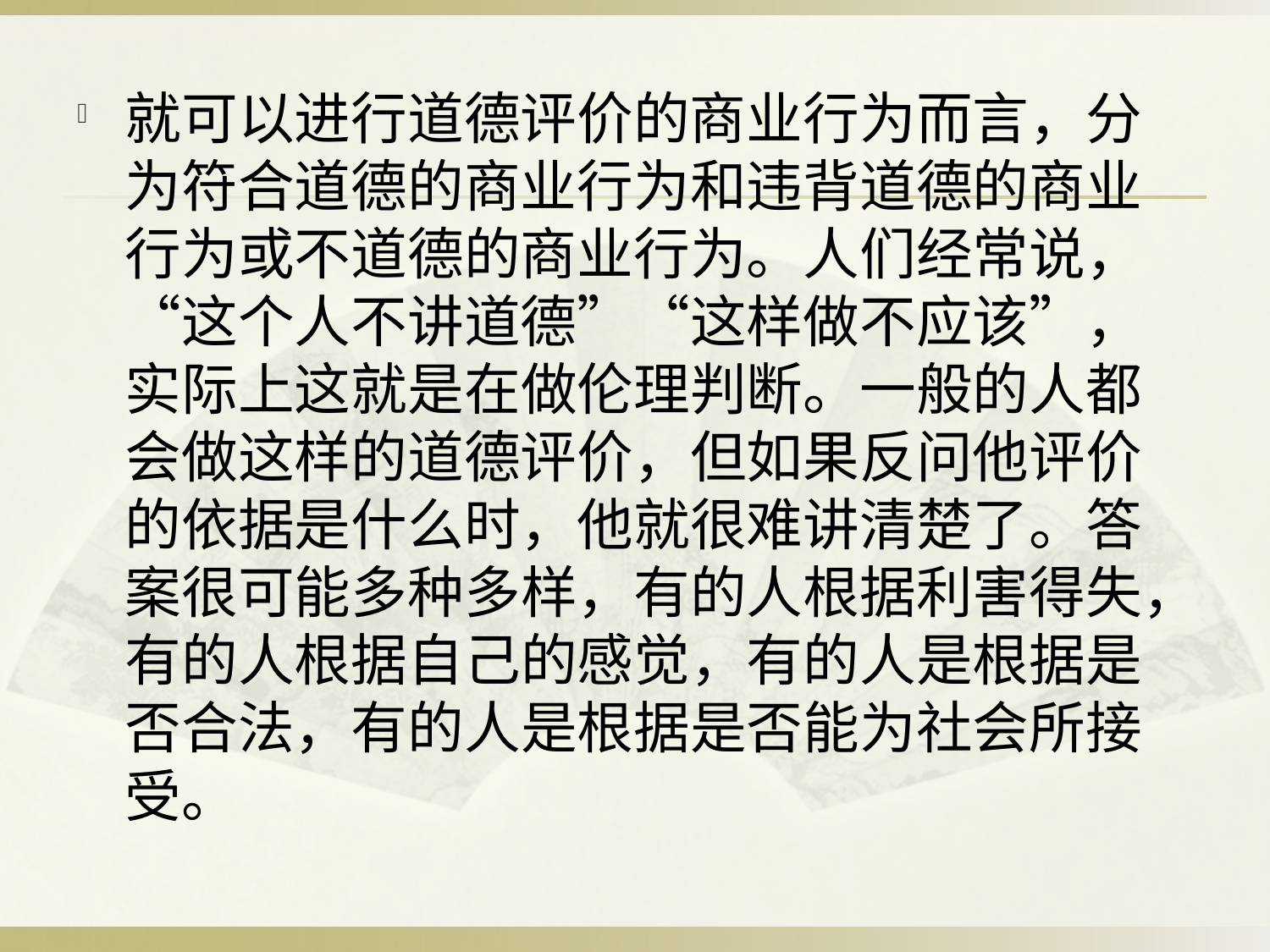

就可以进行道德评价的商业行为而言，分为符合道德的商业行为和违背道德的商业 行为或不道德的商业行为。人们经常说，“这个人不讲道德”“这样做不应该”，实际上这就是在做伦理判断。一般的人都会做这样的道德评价，但如果反问他评价的依据是什么时，他就很难讲清楚了。答案很可能多种多样，有的人根据利害得失，有的人根据自己的感觉，有的人是根据是否合法，有的人是根据是否能为社会所接受。